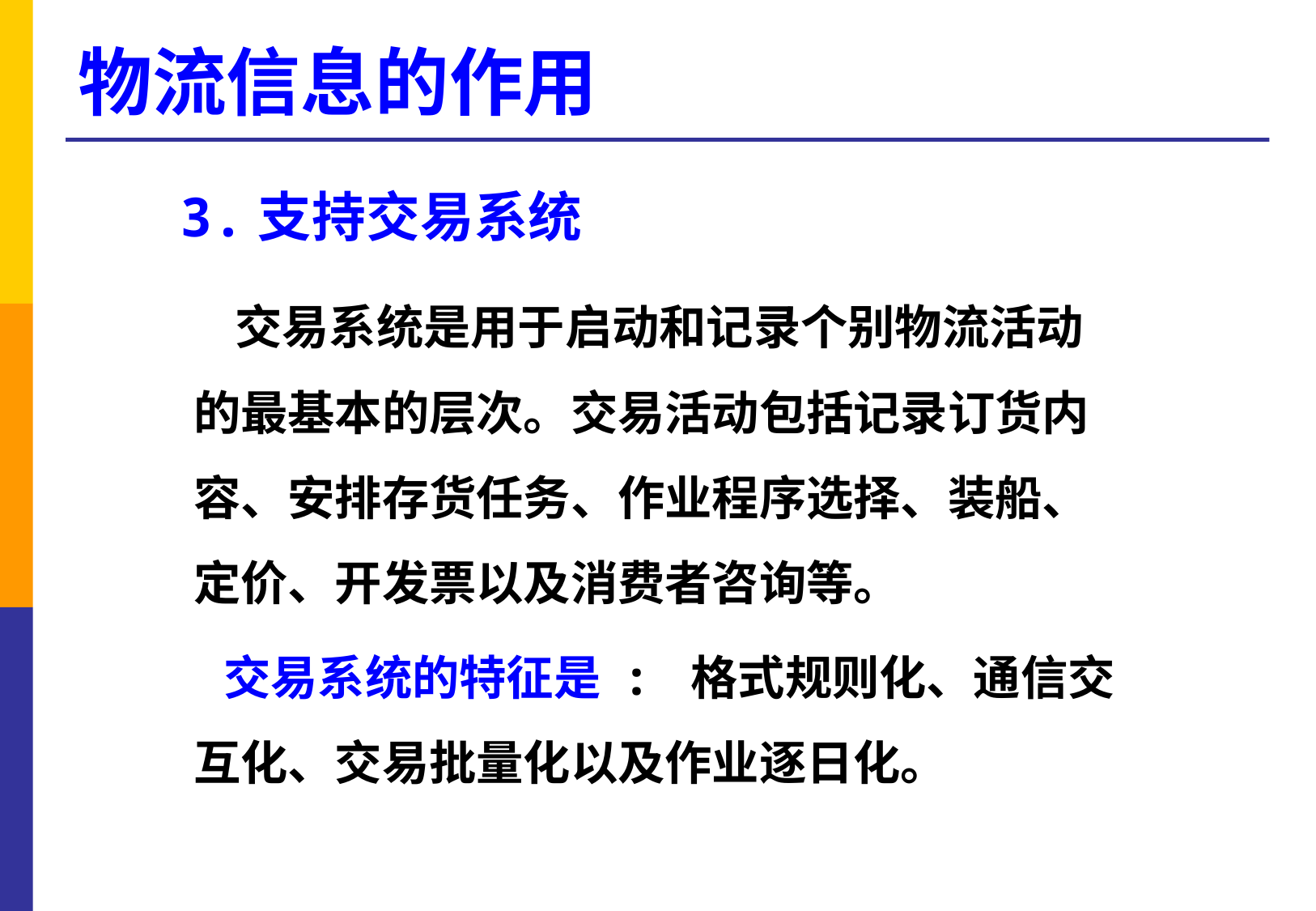

# 物流信息的作用
 3.支持交易系统
      交易系统是用于启动和记录个别物流活动的最基本的层次。交易活动包括记录订货内容、安排存货任务、作业程序选择、装船、定价、开发票以及消费者咨询等。
      交易系统的特征是 : 格式规则化、通信交互化、交易批量化以及作业逐日化。